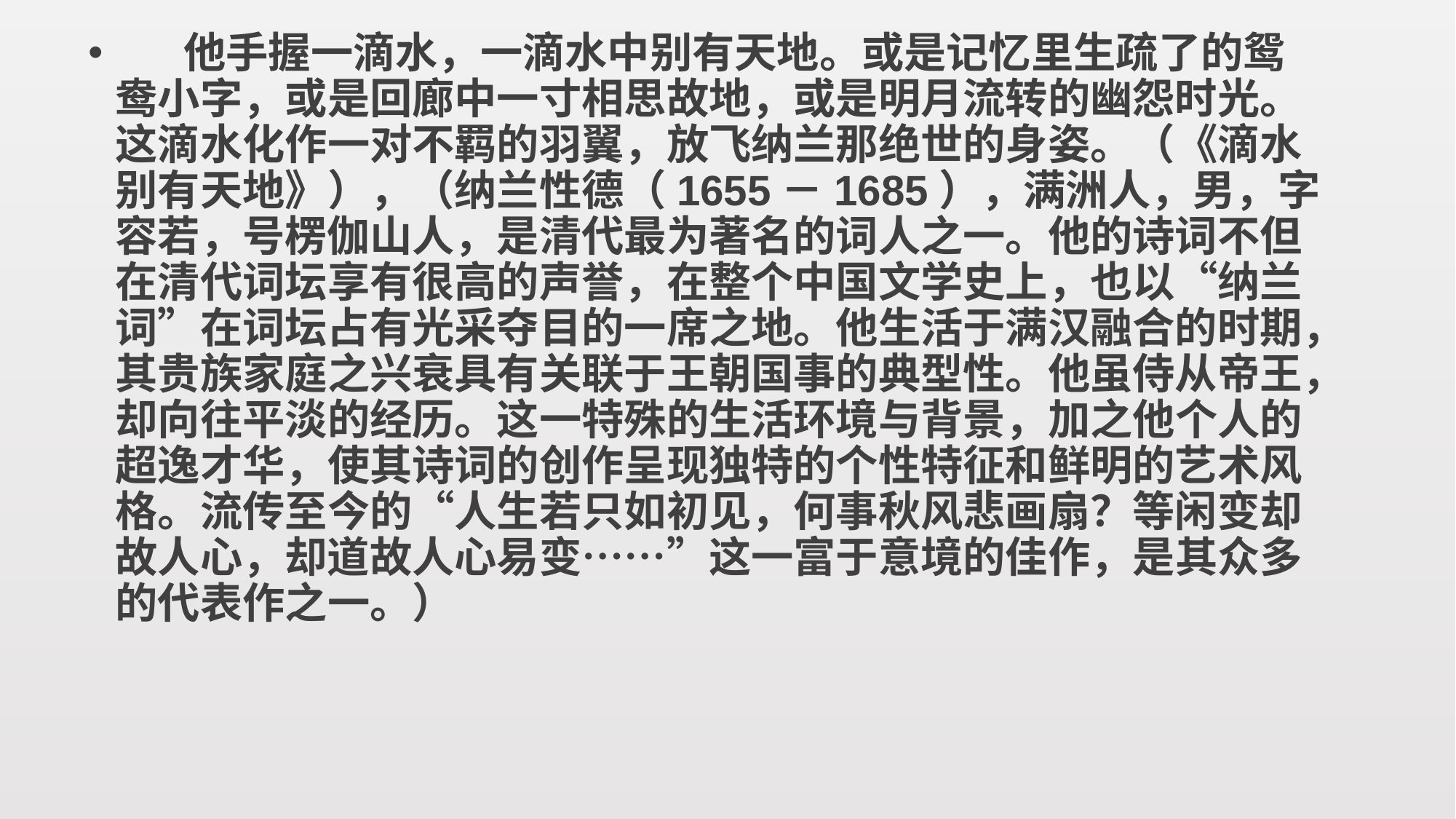

他手握一滴水，一滴水中别有天地。或是记忆里生疏了的鸳鸯小字，或是回廊中一寸相思故地，或是明月流转的幽怨时光。这滴水化作一对不羁的羽翼，放飞纳兰那绝世的身姿。（《滴水别有天地》），（纳兰性德（1655－1685），满洲人，男，字容若，号楞伽山人，是清代最为著名的词人之一。他的诗词不但在清代词坛享有很高的声誉，在整个中国文学史上，也以“纳兰词”在词坛占有光采夺目的一席之地。他生活于满汉融合的时期，其贵族家庭之兴衰具有关联于王朝国事的典型性。他虽侍从帝王，却向往平淡的经历。这一特殊的生活环境与背景，加之他个人的超逸才华，使其诗词的创作呈现独特的个性特征和鲜明的艺术风格。流传至今的“人生若只如初见，何事秋风悲画扇？等闲变却故人心，却道故人心易变……”这一富于意境的佳作，是其众多的代表作之一。）